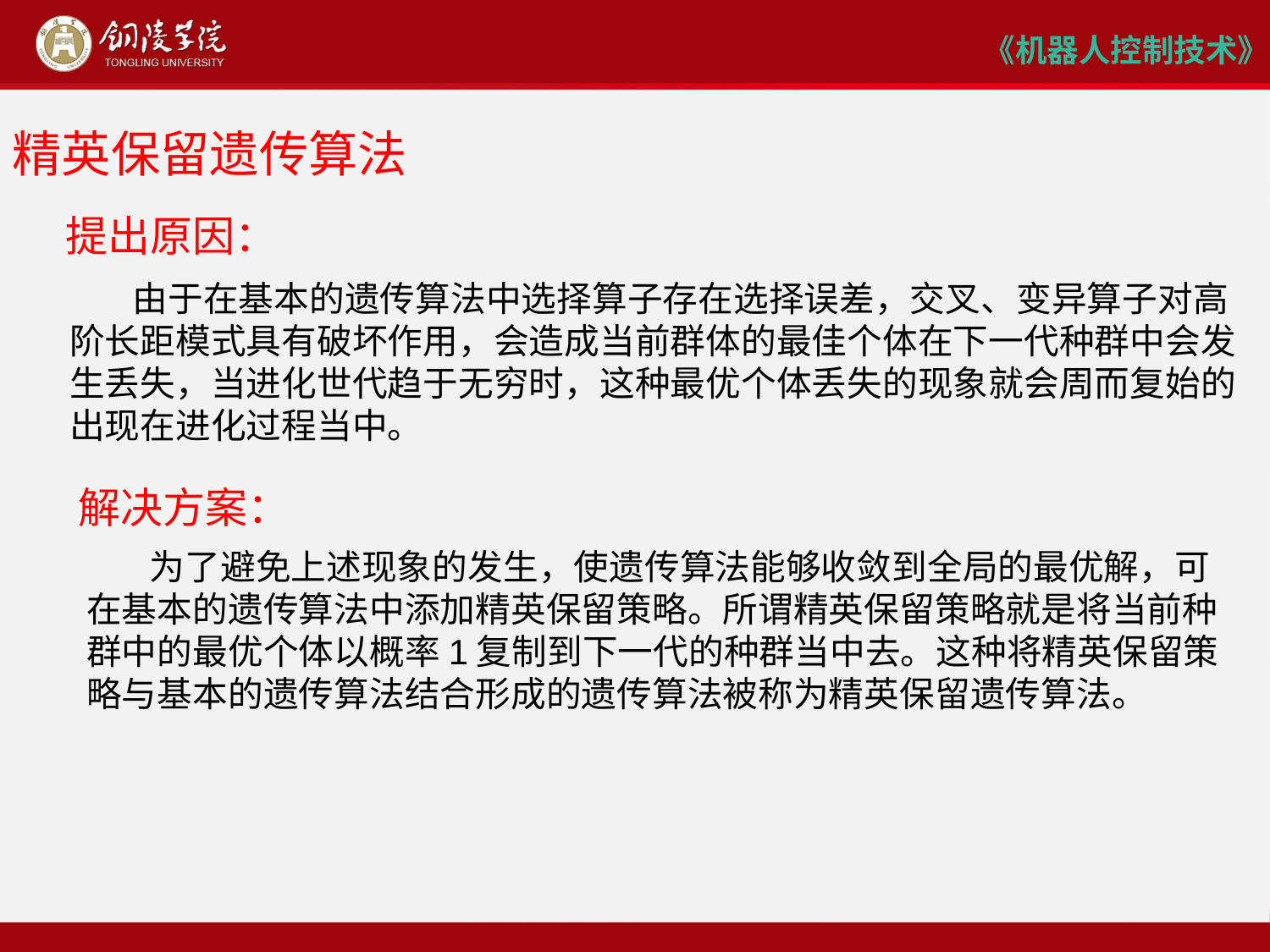

# 精英保留遗传算法
提出原因：
       由于在基本的遗传算法中选择算子存在选择误差，交叉、变异算子对高阶长距模式具有破坏作用，会造成当前群体的最佳个体在下一代种群中会发生丢失，当进化世代趋于无穷时，这种最优个体丢失的现象就会周而复始的出现在进化过程当中。
解决方案：
       为了避免上述现象的发生，使遗传算法能够收敛到全局的最优解，可在基本的遗传算法中添加精英保留策略。所谓精英保留策略就是将当前种群中的最优个体以概率1复制到下一代的种群当中去。这种将精英保留策略与基本的遗传算法结合形成的遗传算法被称为精英保留遗传算法。